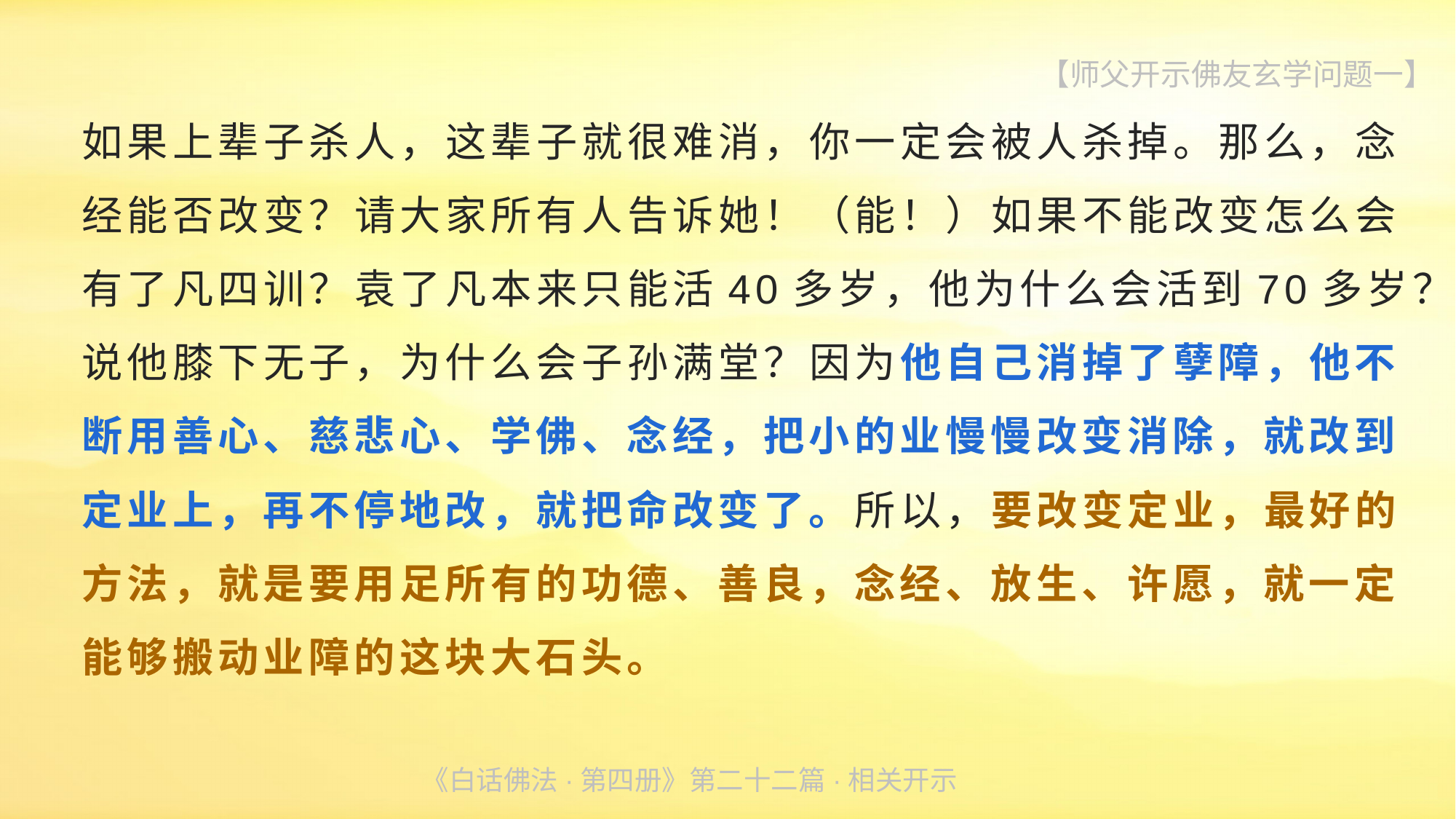

【师父开示佛友玄学问题一】
如果上辈子杀人，这辈子就很难消，你一定会被人杀掉。那么，念经能否改变？请大家所有人告诉她！（能！）如果不能改变怎么会有了凡四训？袁了凡本来只能活40多岁，他为什么会活到70多岁？说他膝下无子，为什么会子孙满堂？因为他自己消掉了孽障，他不断用善心、慈悲心、学佛、念经，把小的业慢慢改变消除，就改到定业上，再不停地改，就把命改变了。所以，要改变定业，最好的方法，就是要用足所有的功德、善良，念经、放生、许愿，就一定能够搬动业障的这块大石头。
《白话佛法·第四册》第二十二篇·相关开示